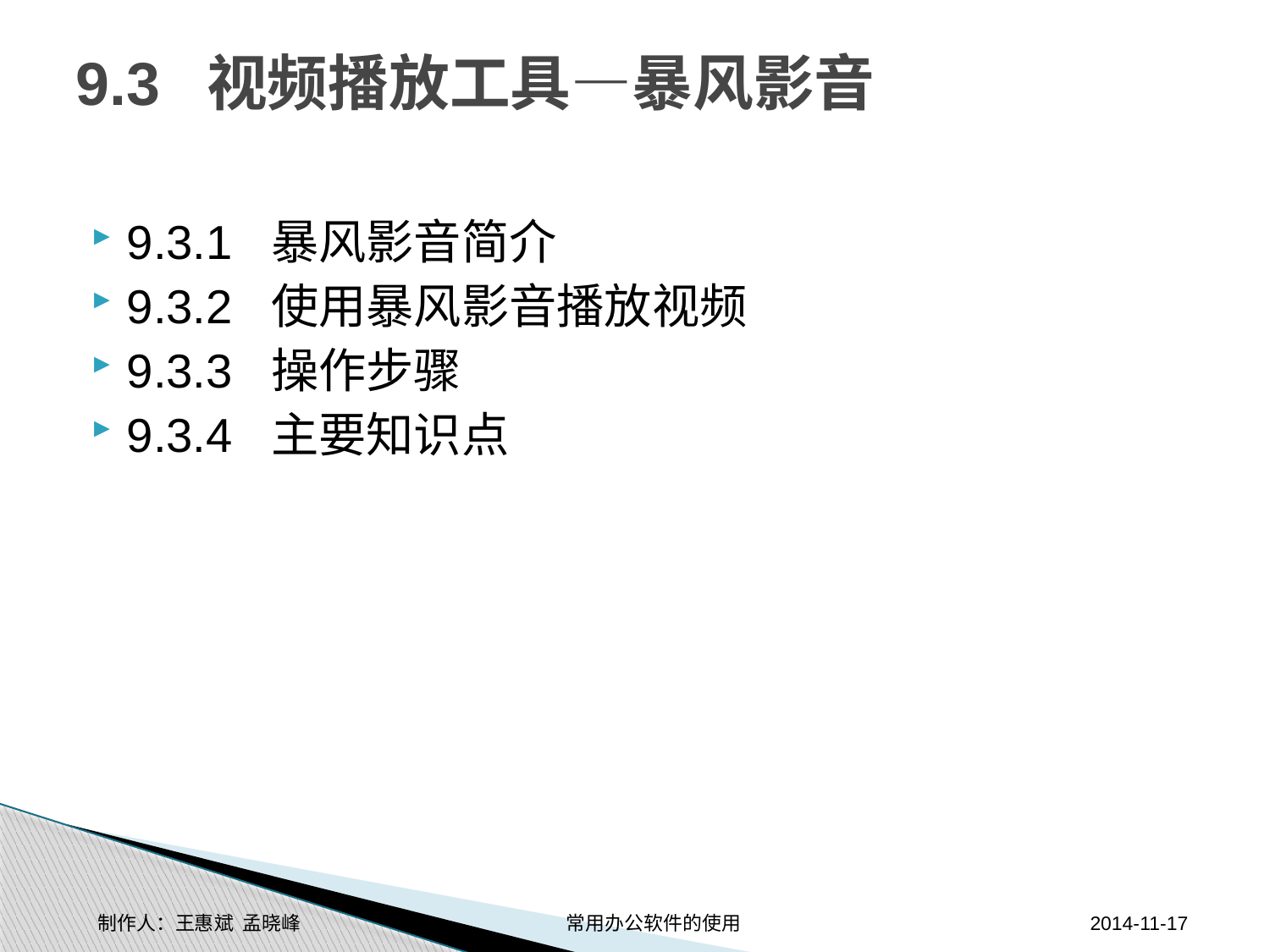

# 9.3  视频播放工具—暴风影音
9.3.1  暴风影音简介
9.3.2  使用暴风影音播放视频
9.3.3  操作步骤
9.3.4  主要知识点

制作人：王惠斌  孟晓峰                                                            常用办公软件的使用
2014-11-17